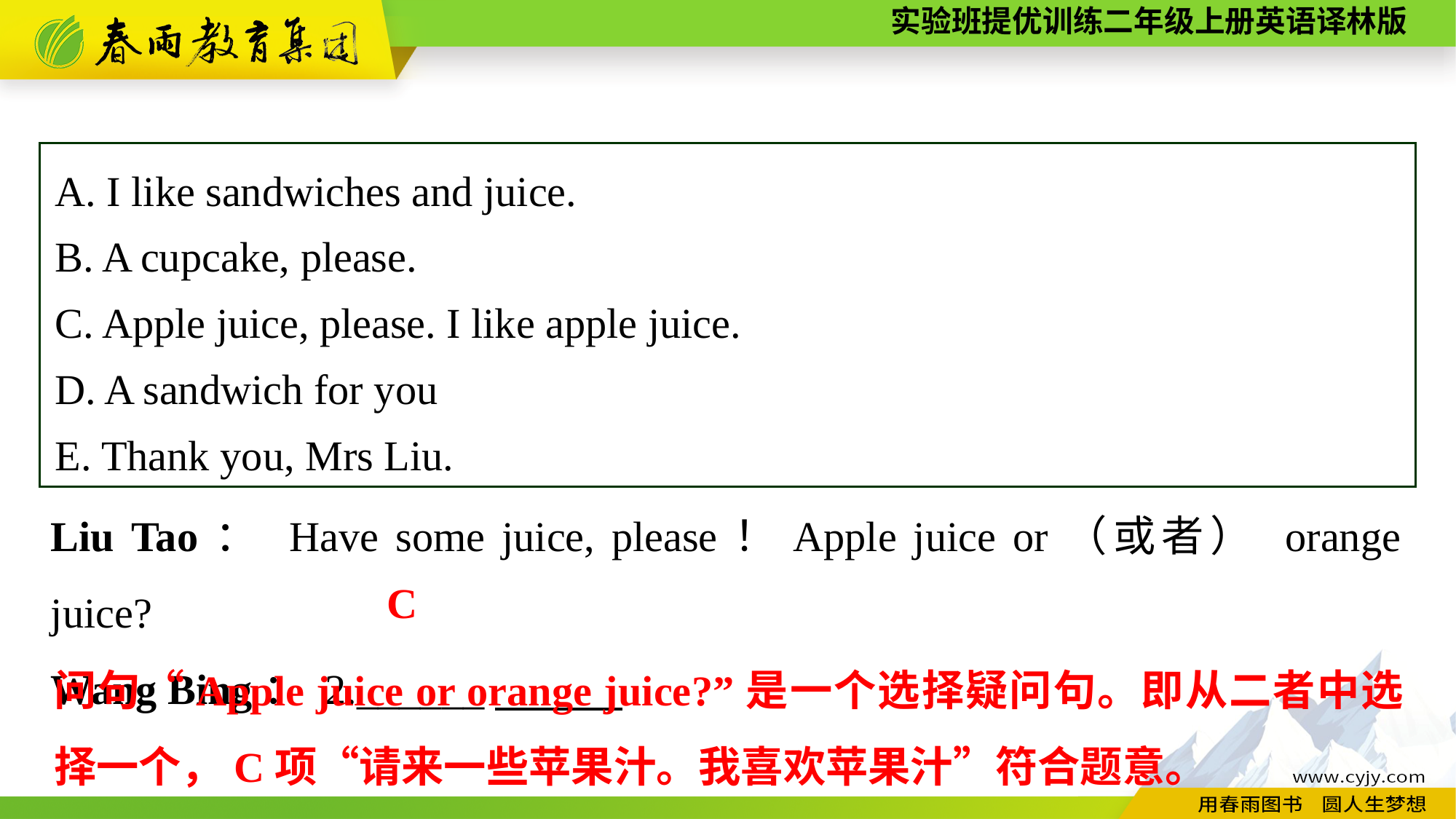

A. I like sandwiches and juice.
B. A cupcake, please.
C. Apple juice, please. I like apple juice.
D. A sandwich for you
E. Thank you, Mrs Liu.

Liu Tao： Have some juice, please！Apple juice or（或者） orange juice?
Wang Bing： 2.______
C
问句“Apple juice or orange juice?”是一个选择疑问句。即从二者中选择一个，C项“请来一些苹果汁。我喜欢苹果汁”符合题意。